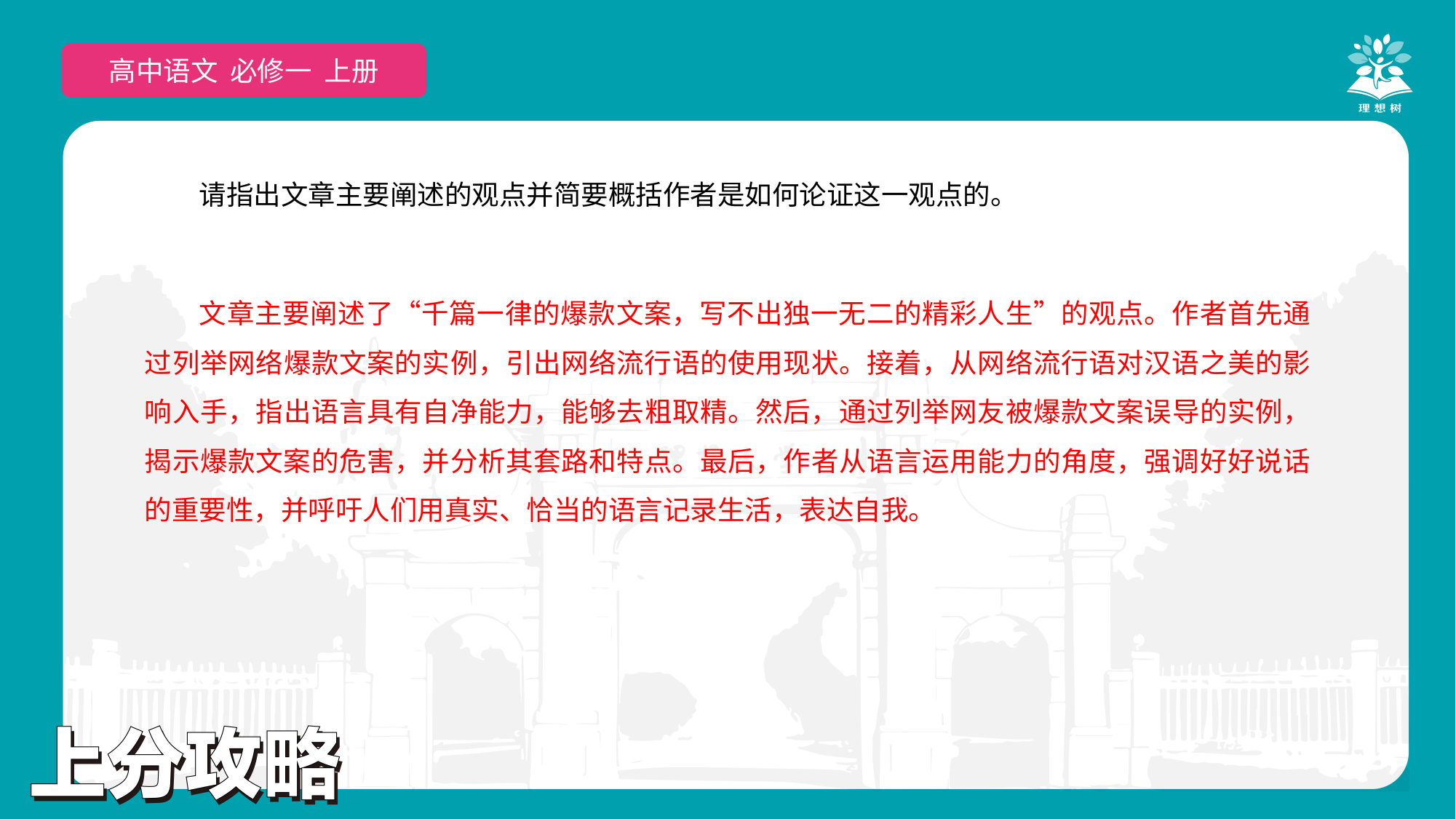

高中语文  必修一  上册
请指出文章主要阐述的观点并简要概括作者是如何论证这一观点的。
文章主要阐述了“千篇一律的爆款文案，写不出独一无二的精彩人生”的观点。作者首先通过列举网络爆款文案的实例，引出网络流行语的使用现状。接着，从网络流行语对汉语之美的影响入手，指出语言具有自净能力，能够去粗取精。然后，通过列举网友被爆款文案误导的实例，揭示爆款文案的危害，并分析其套路和特点。最后，作者从语言运用能力的角度，强调好好说话的重要性，并呼吁人们用真实、恰当的语言记录生活，表达自我。